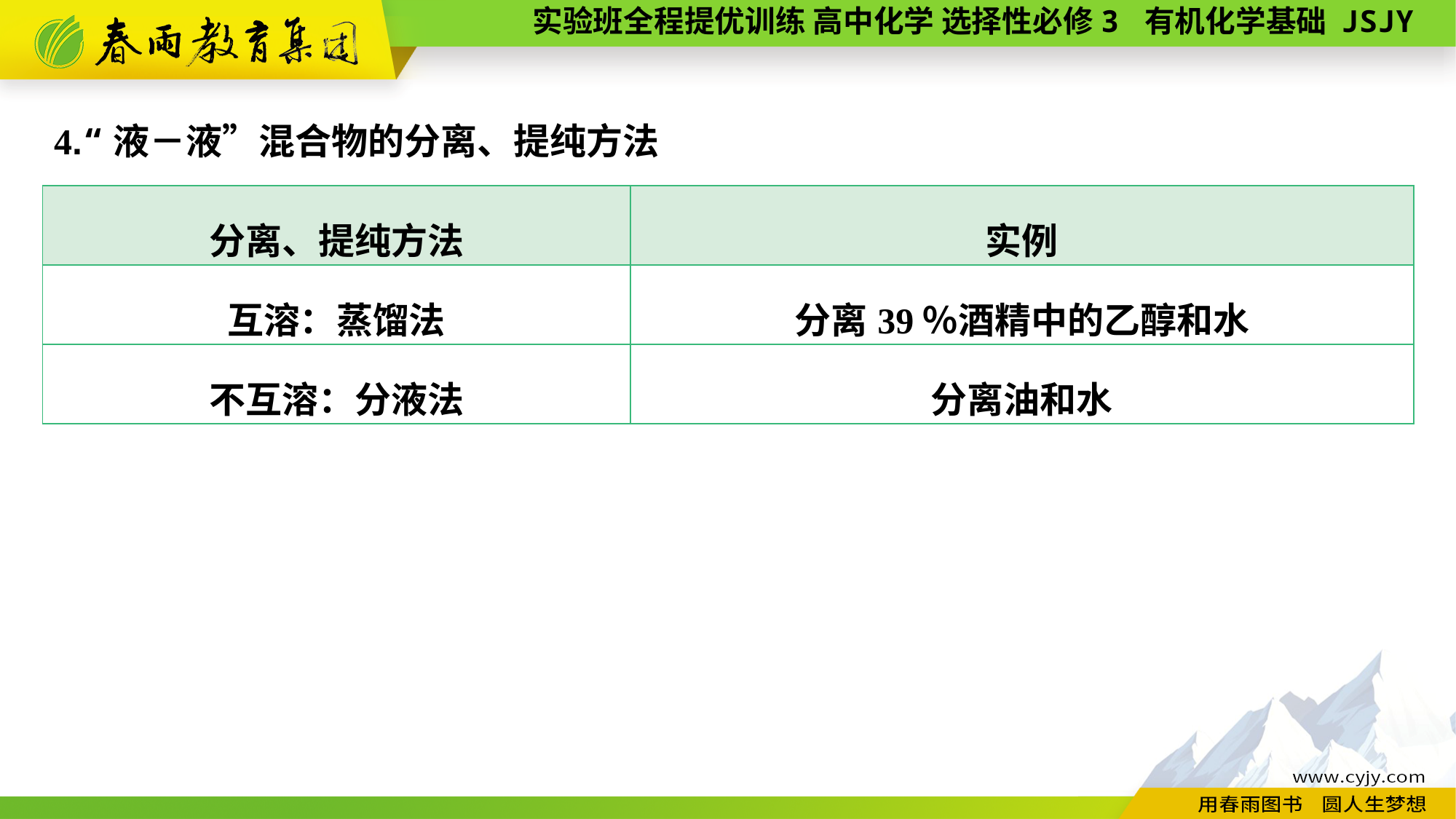

4.“液－液”混合物的分离、提纯方法
| 分离、提纯方法 | 实例 |
| --- | --- |
| 互溶：蒸馏法 | 分离39％酒精中的乙醇和水 |
| 不互溶：分液法 | 分离油和水 |